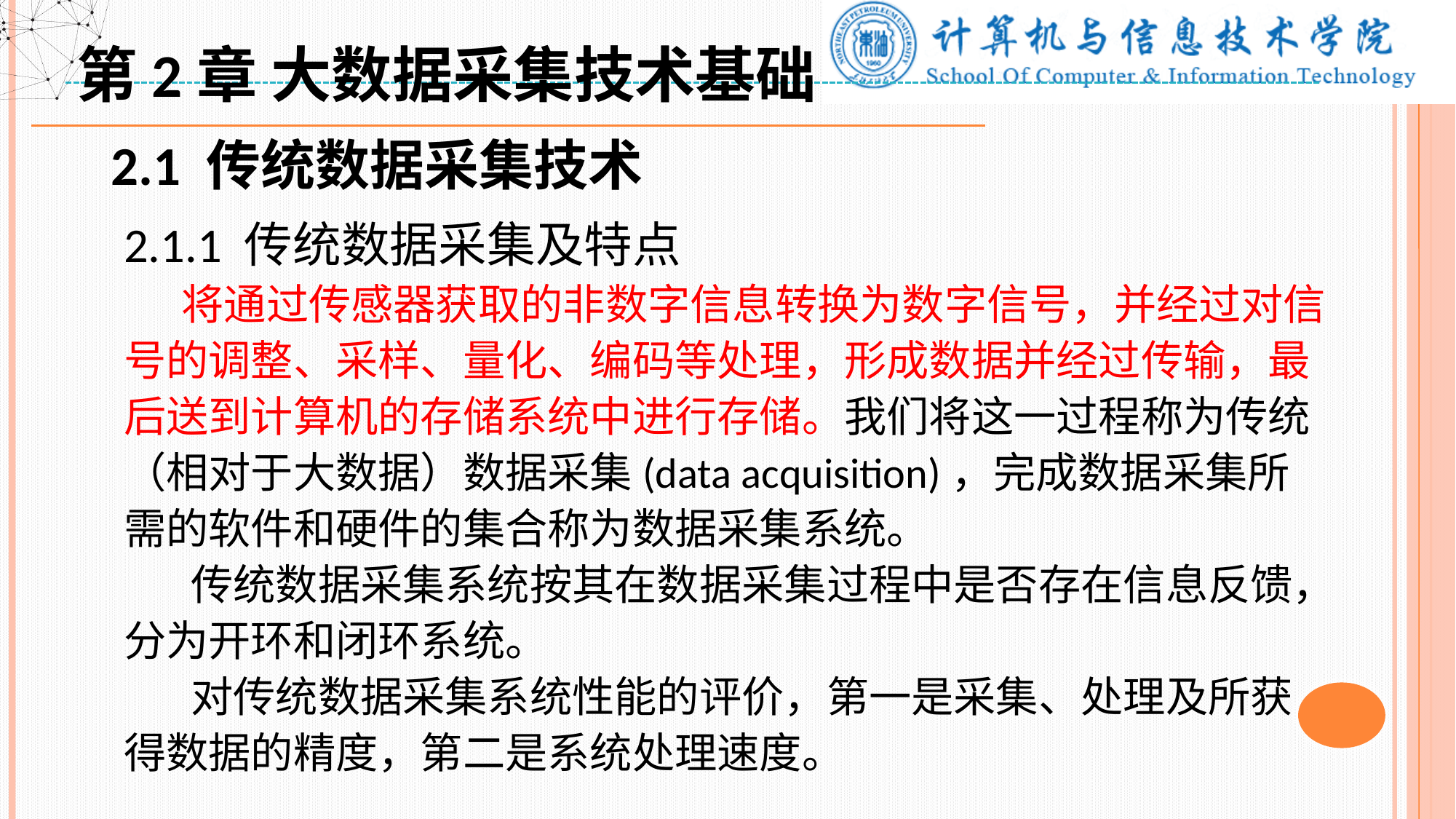

第2章 大数据采集技术基础
2.1 传统数据采集技术
2.1.1 传统数据采集及特点
      将通过传感器获取的非数字信息转换为数字信号，并经过对信号的调整、采样、量化、编码等处理，形成数据并经过传输，最后送到计算机的存储系统中进行存储。我们将这一过程称为传统（相对于大数据）数据采集(data acquisition)，完成数据采集所需的软件和硬件的集合称为数据采集系统。
      传统数据采集系统按其在数据采集过程中是否存在信息反馈，分为开环和闭环系统。
      对传统数据采集系统性能的评价，第一是采集、处理及所获得数据的精度，第二是系统处理速度。